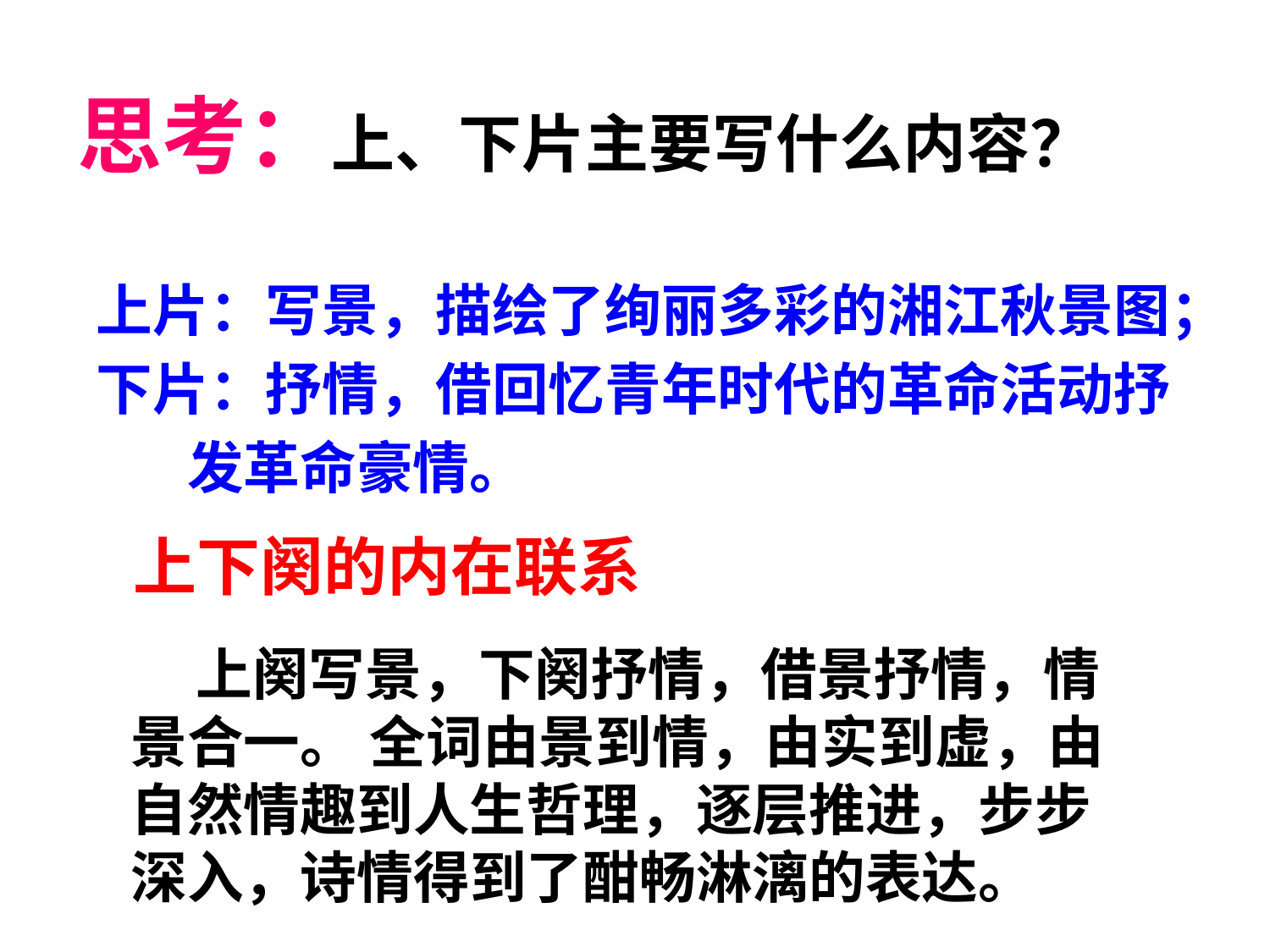

# 思考：上、下片主要写什么内容？
上片：写景，描绘了绚丽多彩的湘江秋景图；
下片：抒情，借回忆青年时代的革命活动抒
      发革命豪情。
上下阕的内在联系
    上阕写景，下阕抒情，借景抒情，情景合一。 全词由景到情，由实到虚，由自然情趣到人生哲理，逐层推进，步步深入，诗情得到了酣畅淋漓的表达。